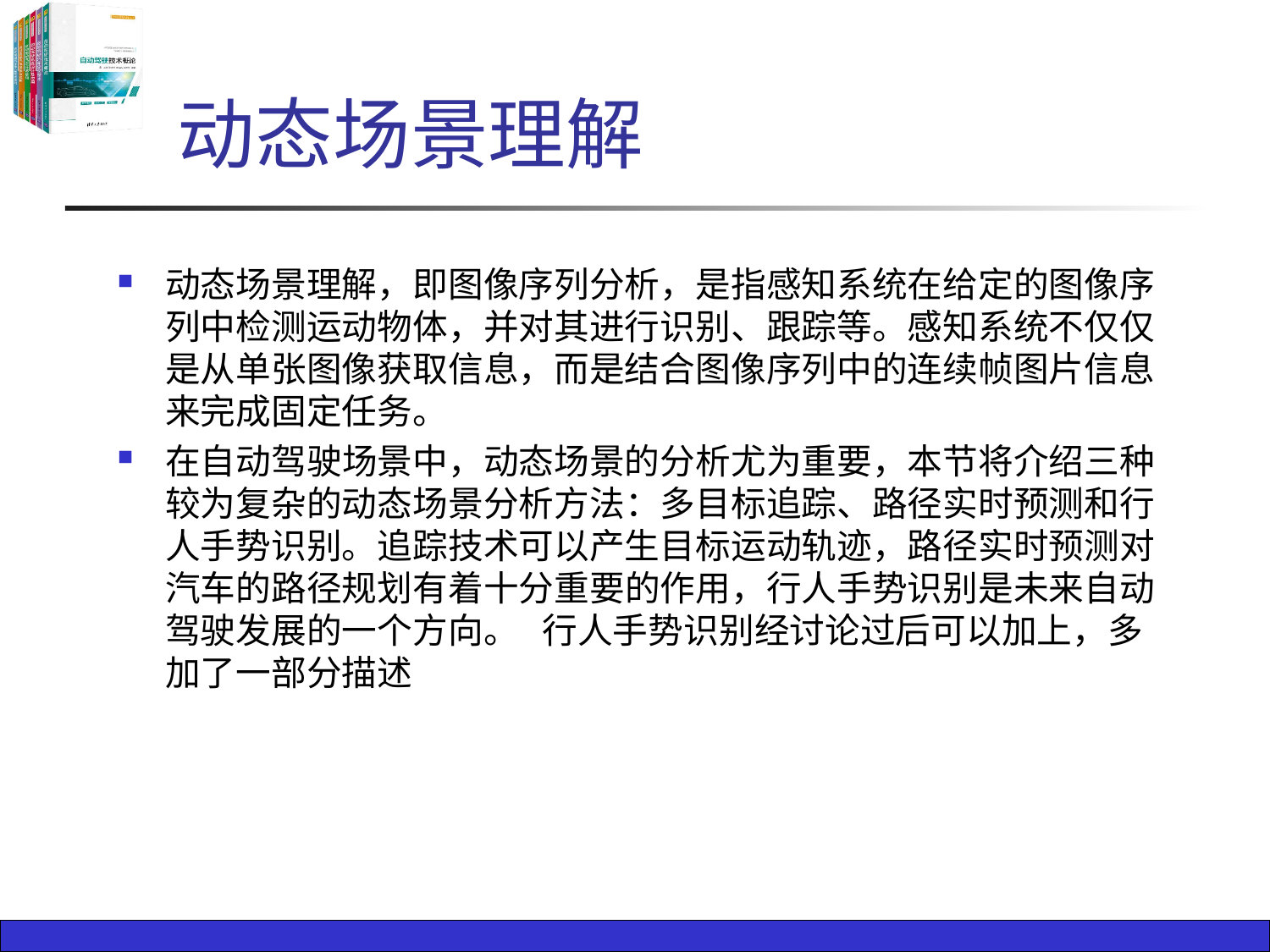

# 动态场景理解
动态场景理解，即图像序列分析，是指感知系统在给定的图像序列中检测运动物体，并对其进行识别、跟踪等。感知系统不仅仅是从单张图像获取信息，而是结合图像序列中的连续帧图片信息来完成固定任务。
在自动驾驶场景中，动态场景的分析尤为重要，本节将介绍三种较为复杂的动态场景分析方法：多目标追踪、路径实时预测和行人手势识别。追踪技术可以产生目标运动轨迹，路径实时预测对汽车的路径规划有着十分重要的作用，行人手势识别是未来自动驾驶发展的一个方向。   行人手势识别经讨论过后可以加上，多加了一部分描述